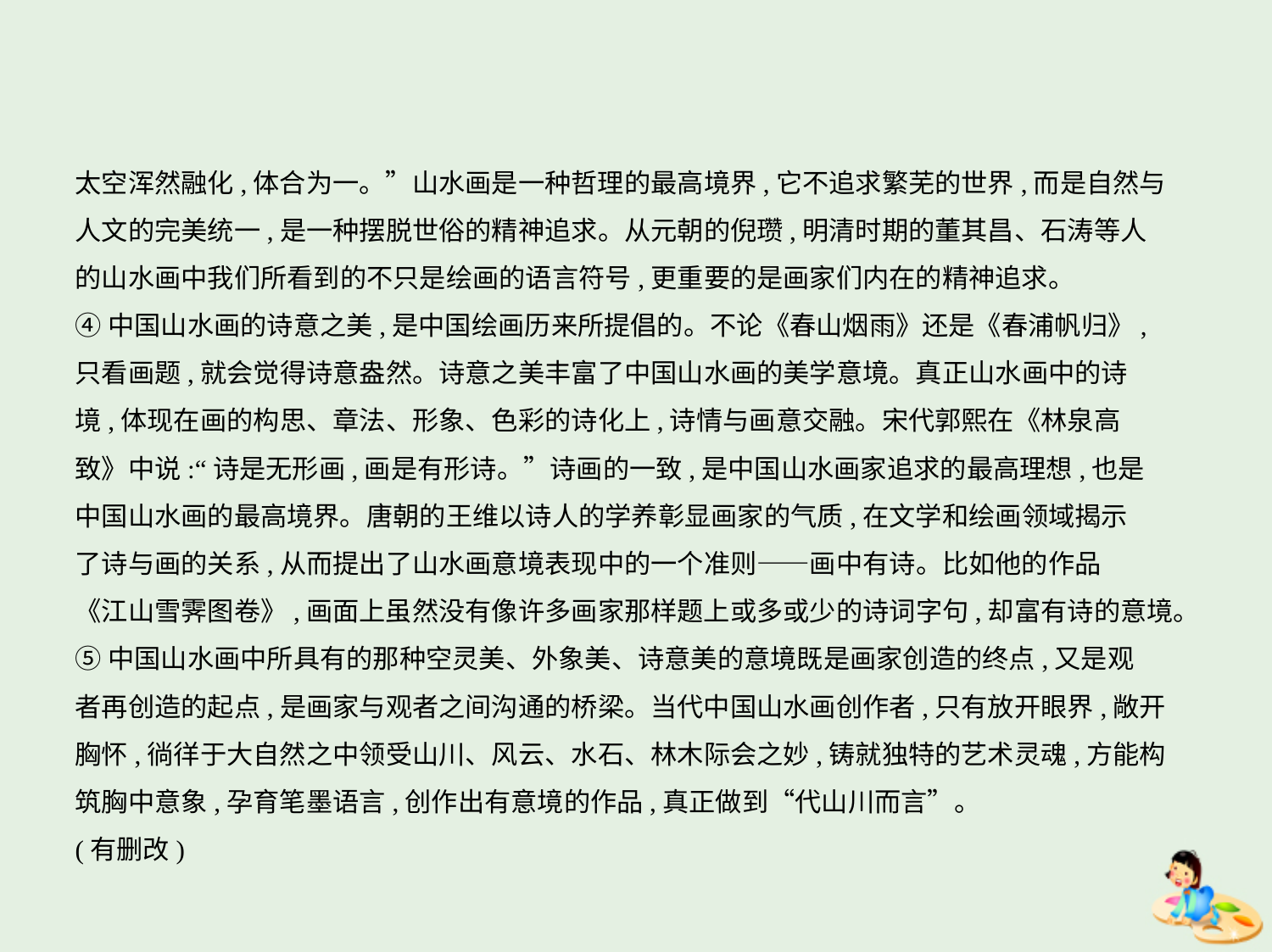

太空浑然融化,体合为一。”山水画是一种哲理的最高境界,它不追求繁芜的世界,而是自然与
人文的完美统一,是一种摆脱世俗的精神追求。从元朝的倪瓒,明清时期的董其昌、石涛等人
的山水画中我们所看到的不只是绘画的语言符号,更重要的是画家们内在的精神追求。
④中国山水画的诗意之美,是中国绘画历来所提倡的。不论《春山烟雨》还是《春浦帆归》,
只看画题,就会觉得诗意盎然。诗意之美丰富了中国山水画的美学意境。真正山水画中的诗
境,体现在画的构思、章法、形象、色彩的诗化上,诗情与画意交融。宋代郭熙在《林泉高
致》中说:“诗是无形画,画是有形诗。”诗画的一致,是中国山水画家追求的最高理想,也是
中国山水画的最高境界。唐朝的王维以诗人的学养彰显画家的气质,在文学和绘画领域揭示
了诗与画的关系,从而提出了山水画意境表现中的一个准则——画中有诗。比如他的作品
《江山雪霁图卷》,画面上虽然没有像许多画家那样题上或多或少的诗词字句,却富有诗的意境。
⑤中国山水画中所具有的那种空灵美、外象美、诗意美的意境既是画家创造的终点,又是观
者再创造的起点,是画家与观者之间沟通的桥梁。当代中国山水画创作者,只有放开眼界,敞开
胸怀,徜徉于大自然之中领受山川、风云、水石、林木际会之妙,铸就独特的艺术灵魂,方能构
筑胸中意象,孕育笔墨语言,创作出有意境的作品,真正做到“代山川而言”。
(有删改)